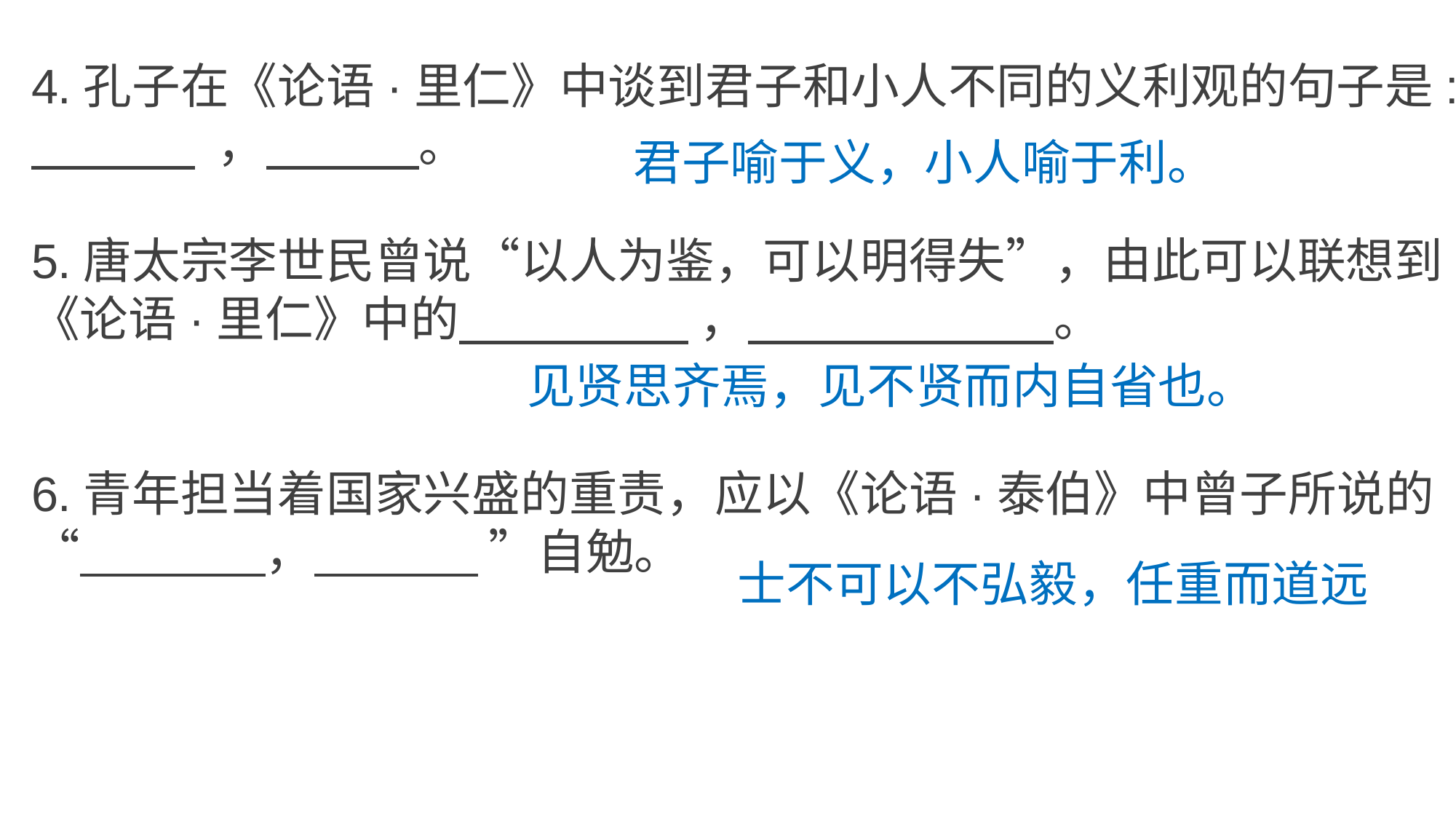

4.孔子在《论语·里仁》中谈到君子和小人不同的义利观的句子是:
                ，              。

5.唐太宗李世民曾说“以人为鉴，可以明得失”，由此可以联想到《论语·里仁》中的                      ，                            。

6.青年担当着国家兴盛的重责，应以《论语·泰伯》中曾子所说的“                 ，                ”自勉。
君子喻于义，小人喻于利。
见贤思齐焉，见不贤而内自省也。
士不可以不弘毅，任重而道远